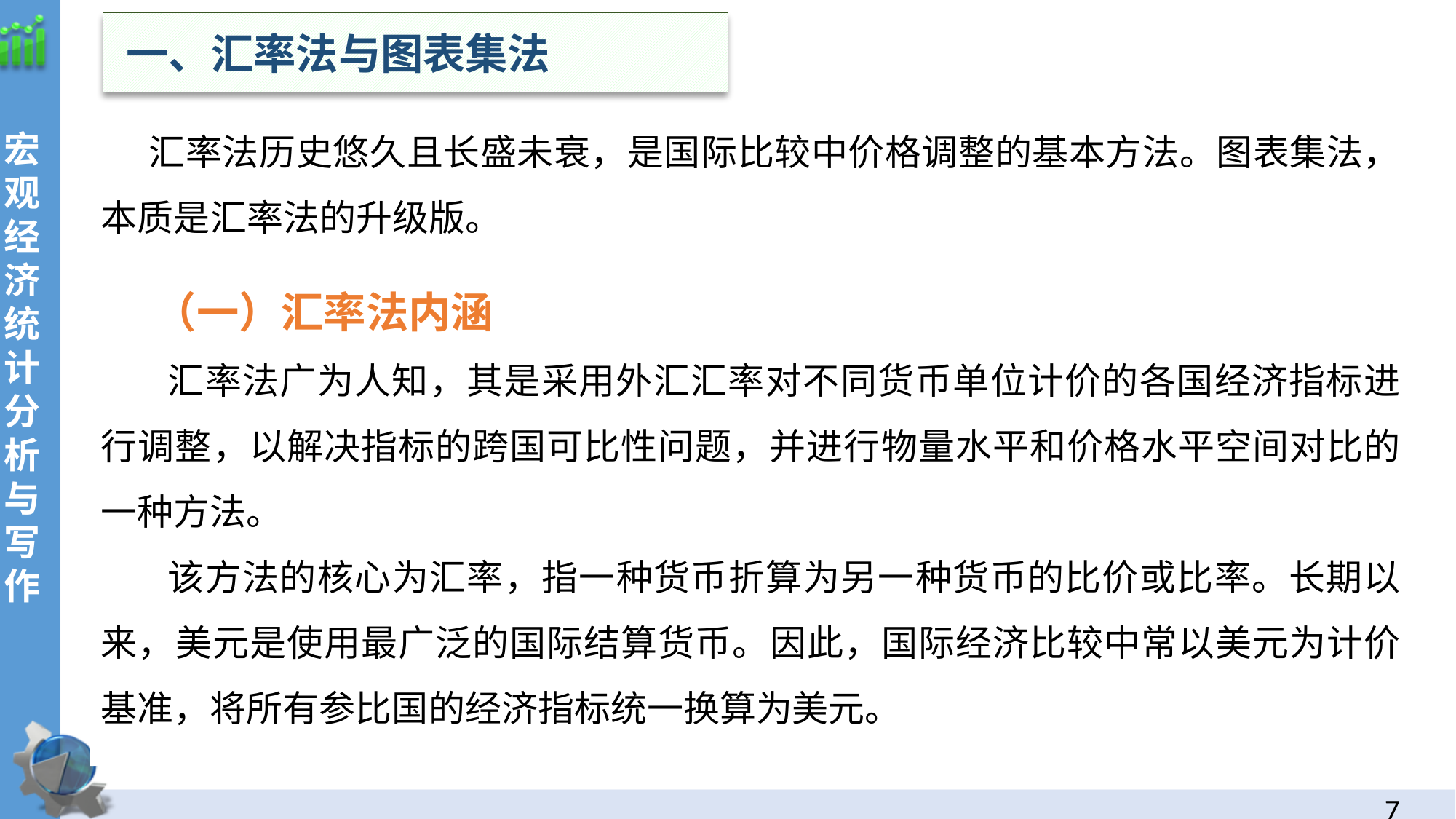

一、汇率法与图表集法
     汇率法历史悠久且长盛未衰，是国际比较中价格调整的基本方法。图表集法，本质是汇率法的升级版。
      （一）汇率法内涵
汇率法广为人知，其是采用外汇汇率对不同货币单位计价的各国经济指标进行调整，以解决指标的跨国可比性问题，并进行物量水平和价格水平空间对比的一种方法。
该方法的核心为汇率，指一种货币折算为另一种货币的比价或比率。长期以来，美元是使用最广泛的国际结算货币。因此，国际经济比较中常以美元为计价基准，将所有参比国的经济指标统一换算为美元。

7